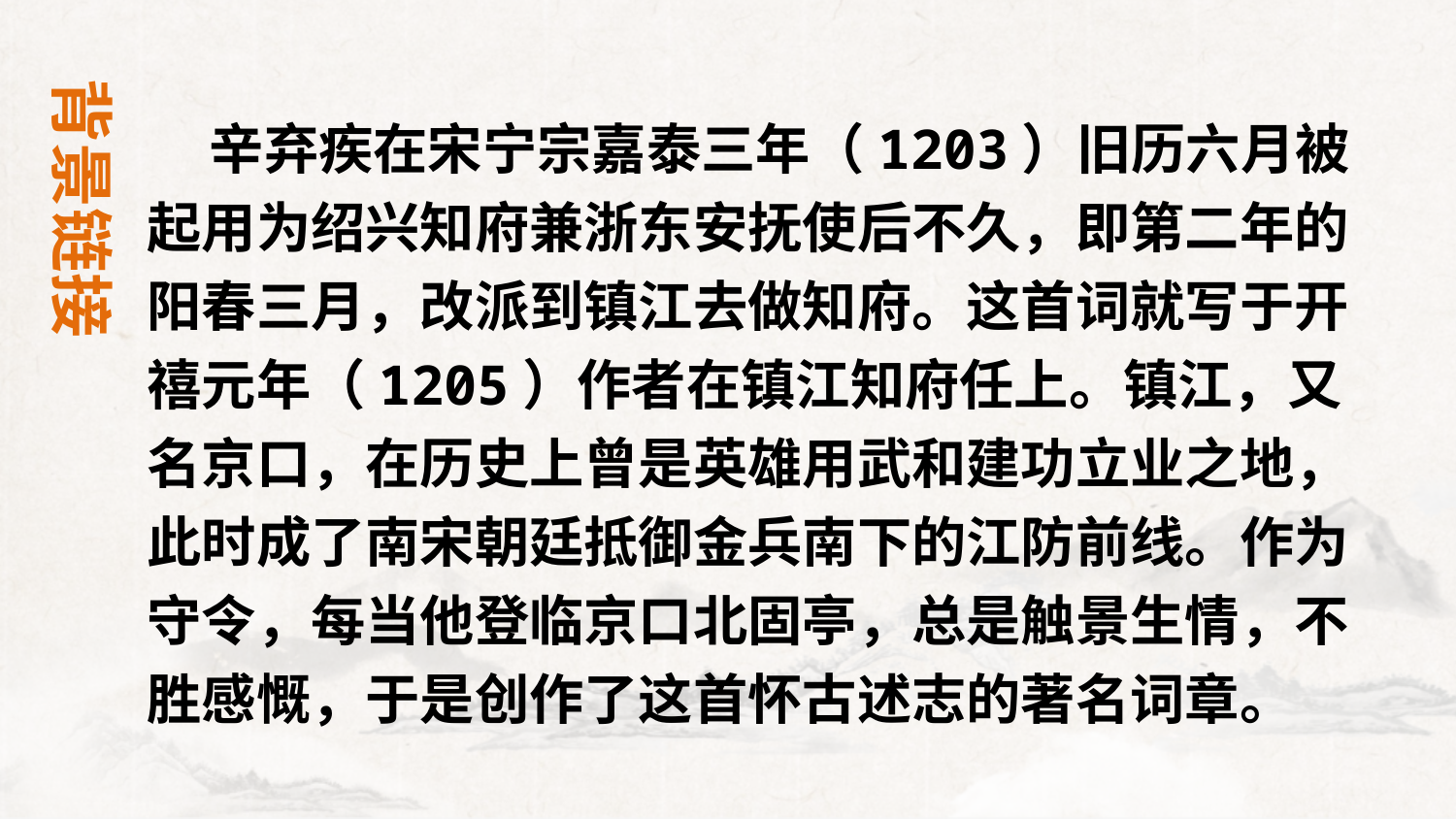

背景链接
    辛弃疾在宋宁宗嘉泰三年（1203）旧历六月被起用为绍兴知府兼浙东安抚使后不久，即第二年的阳春三月，改派到镇江去做知府。这首词就写于开禧元年（1205）作者在镇江知府任上。镇江，又名京口，在历史上曾是英雄用武和建功立业之地，此时成了南宋朝廷抵御金兵南下的江防前线。作为守令，每当他登临京口北固亭，总是触景生情，不胜感慨，于是创作了这首怀古述志的著名词章。